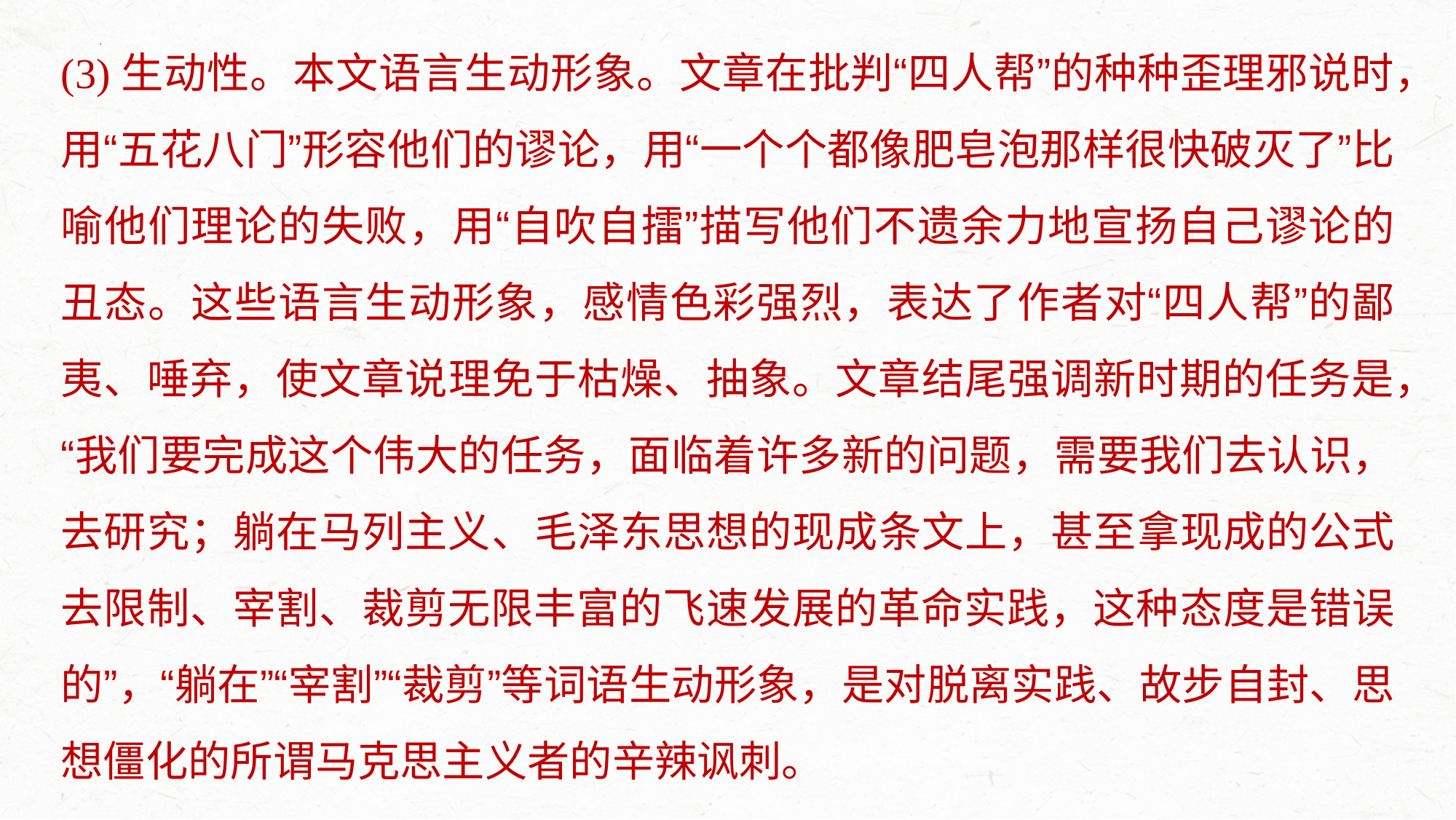

(3)生动性。本文语言生动形象。文章在批判“四人帮”的种种歪理邪说时，用“五花八门”形容他们的谬论，用“一个个都像肥皂泡那样很快破灭了”比喻他们理论的失败，用“自吹自擂”描写他们不遗余力地宣扬自己谬论的丑态。这些语言生动形象，感情色彩强烈，表达了作者对“四人帮”的鄙夷、唾弃，使文章说理免于枯燥、抽象。文章结尾强调新时期的任务是，“我们要完成这个伟大的任务，面临着许多新的问题，需要我们去认识，去研究；躺在马列主义、毛泽东思想的现成条文上，甚至拿现成的公式去限制、宰割、裁剪无限丰富的飞速发展的革命实践，这种态度是错误的”，“躺在”“宰割”“裁剪”等词语生动形象，是对脱离实践、故步自封、思想僵化的所谓马克思主义者的辛辣讽刺。